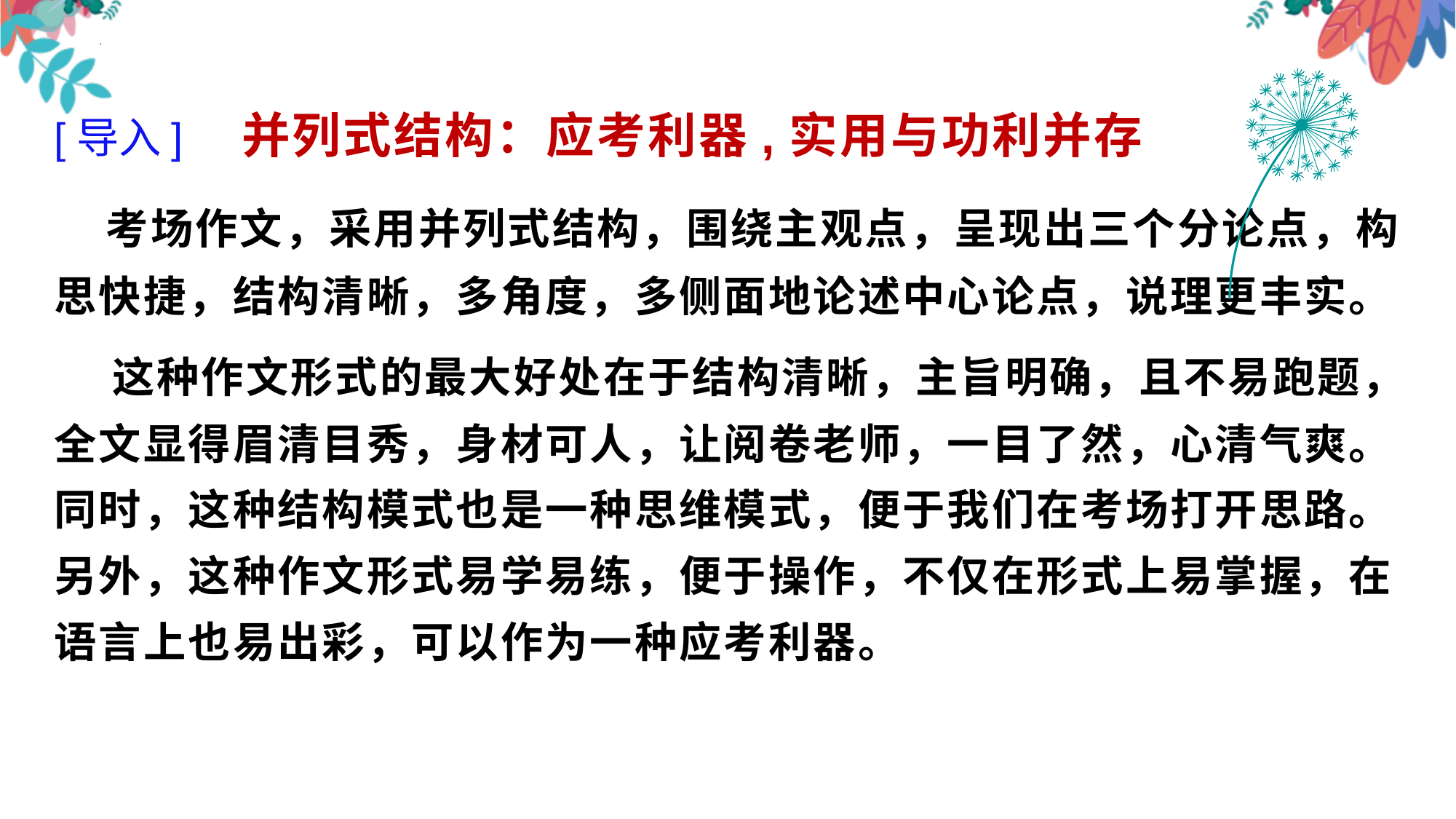

[导入]    并列式结构：应考利器,实用与功利并存
   考场作文，采用并列式结构，围绕主观点，呈现出三个分论点，构思快捷，结构清晰，多角度，多侧面地论述中心论点，说理更丰实。
    这种作文形式的最大好处在于结构清晰，主旨明确，且不易跑题，全文显得眉清目秀，身材可人，让阅卷老师，一目了然，心清气爽。同时，这种结构模式也是一种思维模式，便于我们在考场打开思路。另外，这种作文形式易学易练，便于操作，不仅在形式上易掌握，在语言上也易出彩，可以作为一种应考利器。